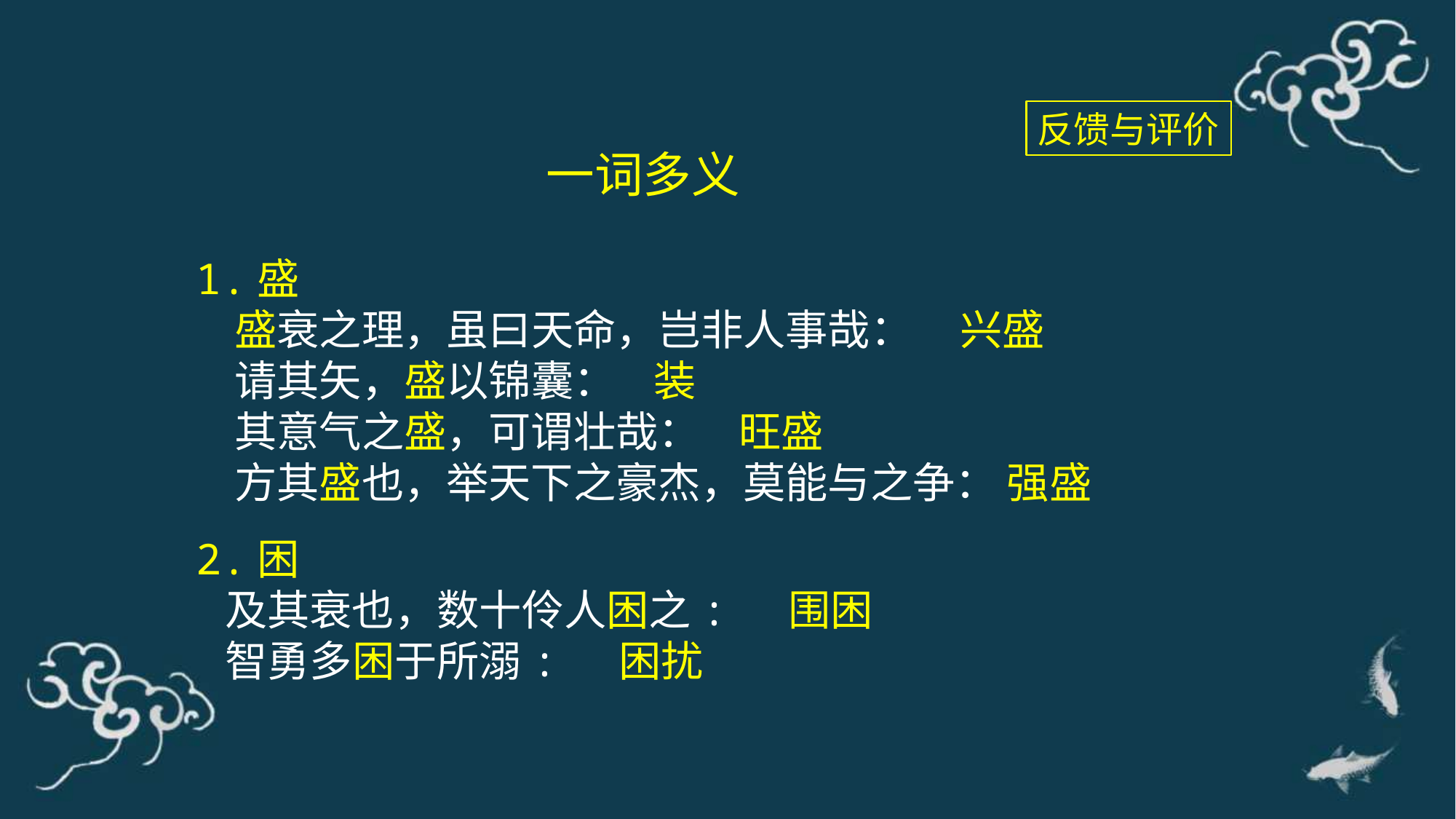

反馈与评价
一词多义
1.盛
   盛衰之理，虽曰天命，岂非人事哉：     兴盛
   请其矢，盛以锦囊：    装
   其意气之盛，可谓壮哉：    旺盛
   方其盛也，举天下之豪杰，莫能与之争： 强盛
2.困
  及其衰也，数十伶人困之:  围困
  智勇多困于所溺:  困扰